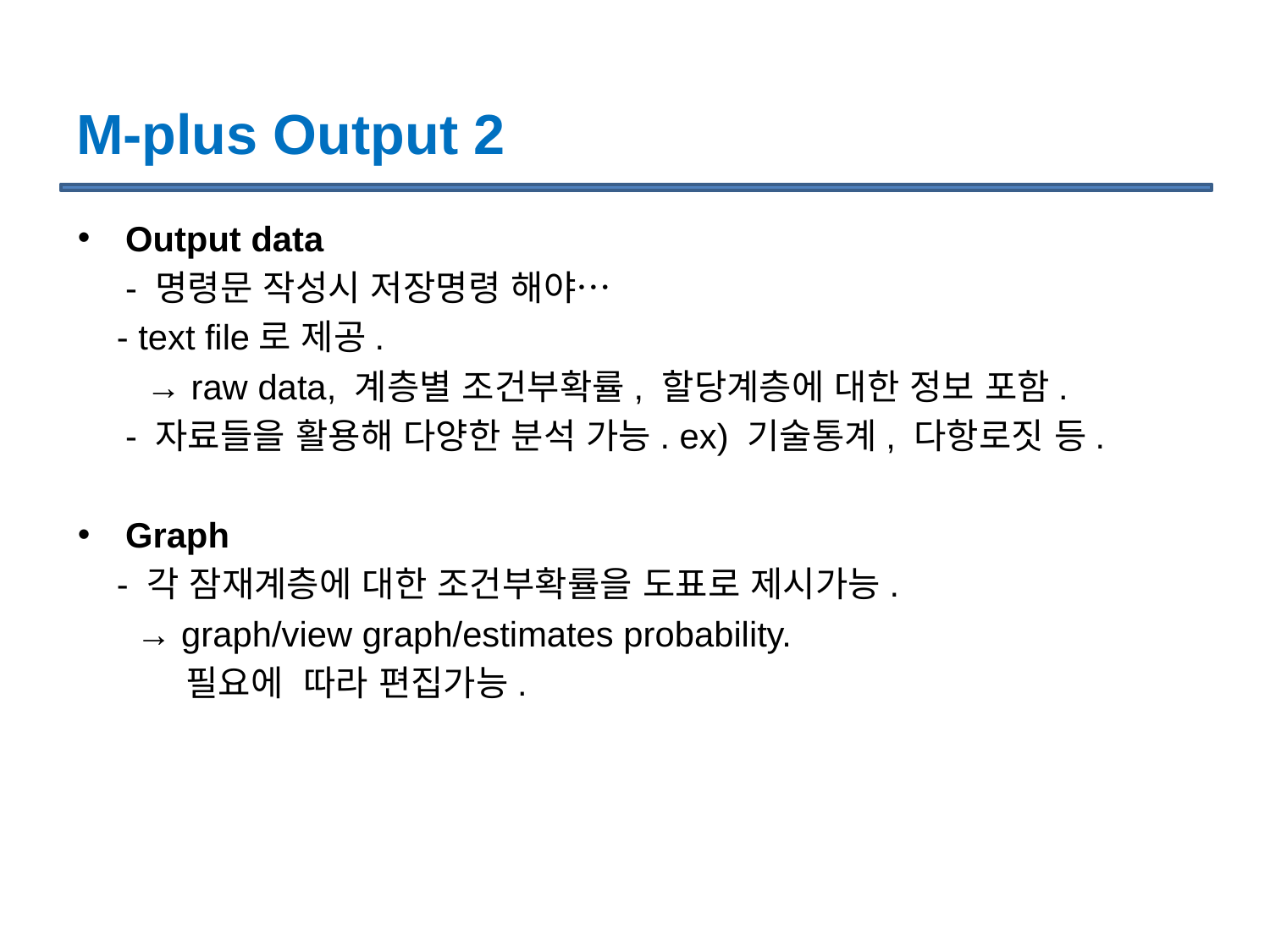

# M-plus Output 2
Output data
	- 명령문 작성시 저장명령 해야…
    - text file로 제공.
       → raw data, 계층별 조건부확률, 할당계층에 대한 정보 포함.
	- 자료들을 활용해 다양한 분석 가능. ex) 기술통계, 다항로짓 등.

Graph
    - 각 잠재계층에 대한 조건부확률을 도표로 제시가능.
      → graph/view graph/estimates probability.
          필요에  따라 편집가능.